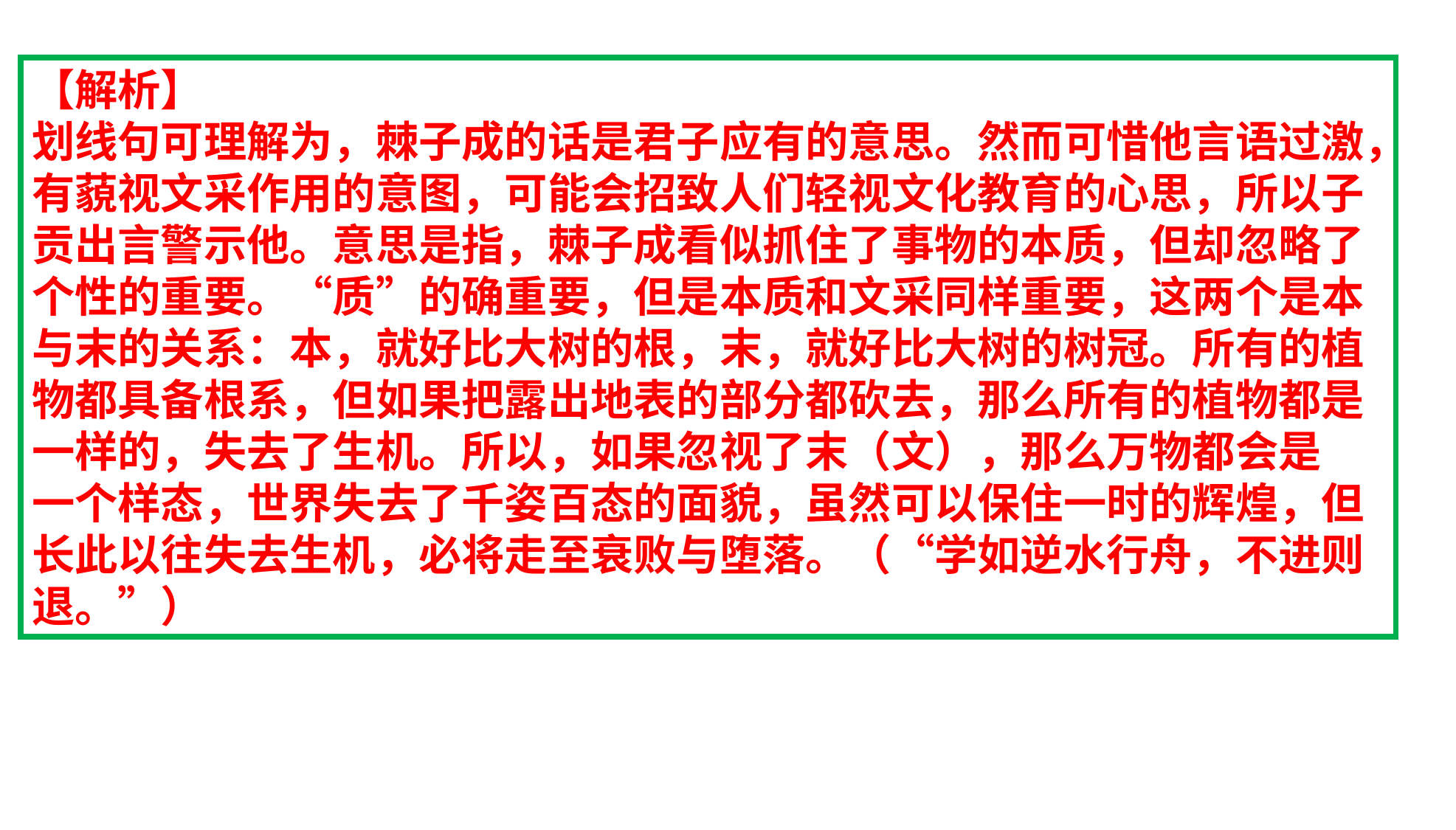

【解析】
划线句可理解为，棘子成的话是君子应有的意思。然而可惜他言语过激，有藐视文采作用的意图，可能会招致人们轻视文化教育的心思，所以子贡出言警示他。意思是指，棘子成看似抓住了事物的本质，但却忽略了个性的重要。“质”的确重要，但是本质和文采同样重要，这两个是本与末的关系：本，就好比大树的根，末，就好比大树的树冠。所有的植物都具备根系，但如果把露出地表的部分都砍去，那么所有的植物都是一样的，失去了生机。所以，如果忽视了末（文），那么万物都会是
一个样态，世界失去了千姿百态的面貌，虽然可以保住一时的辉煌，但长此以往失去生机，必将走至衰败与堕落。（“学如逆水行舟，不进则退。”）